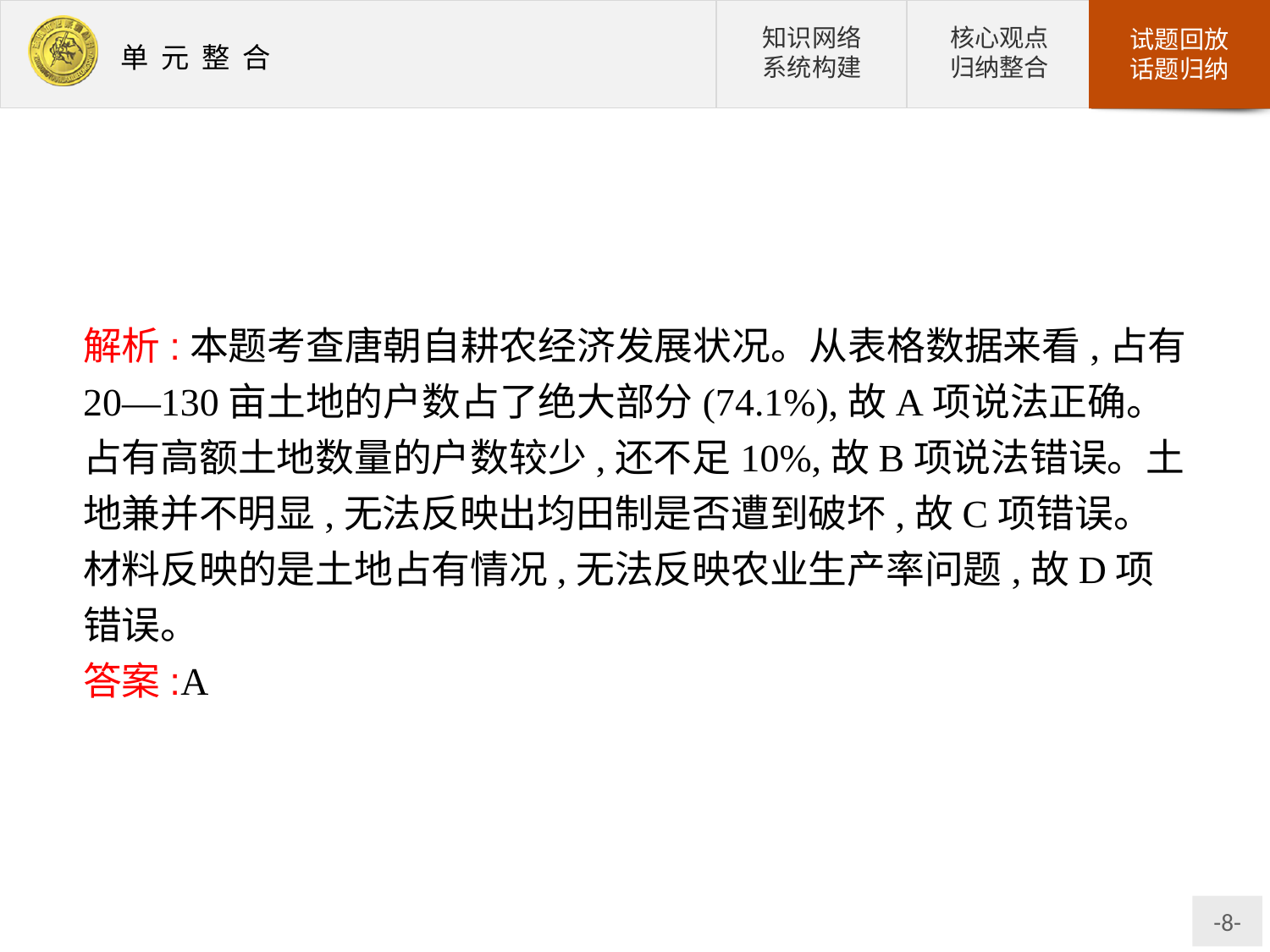

解析:本题考查唐朝自耕农经济发展状况。从表格数据来看,占有20—130亩土地的户数占了绝大部分(74.1%),故A项说法正确。占有高额土地数量的户数较少,还不足10%,故B项说法错误。土地兼并不明显,无法反映出均田制是否遭到破坏,故C项错误。材料反映的是土地占有情况,无法反映农业生产率问题,故D项错误。
答案:A